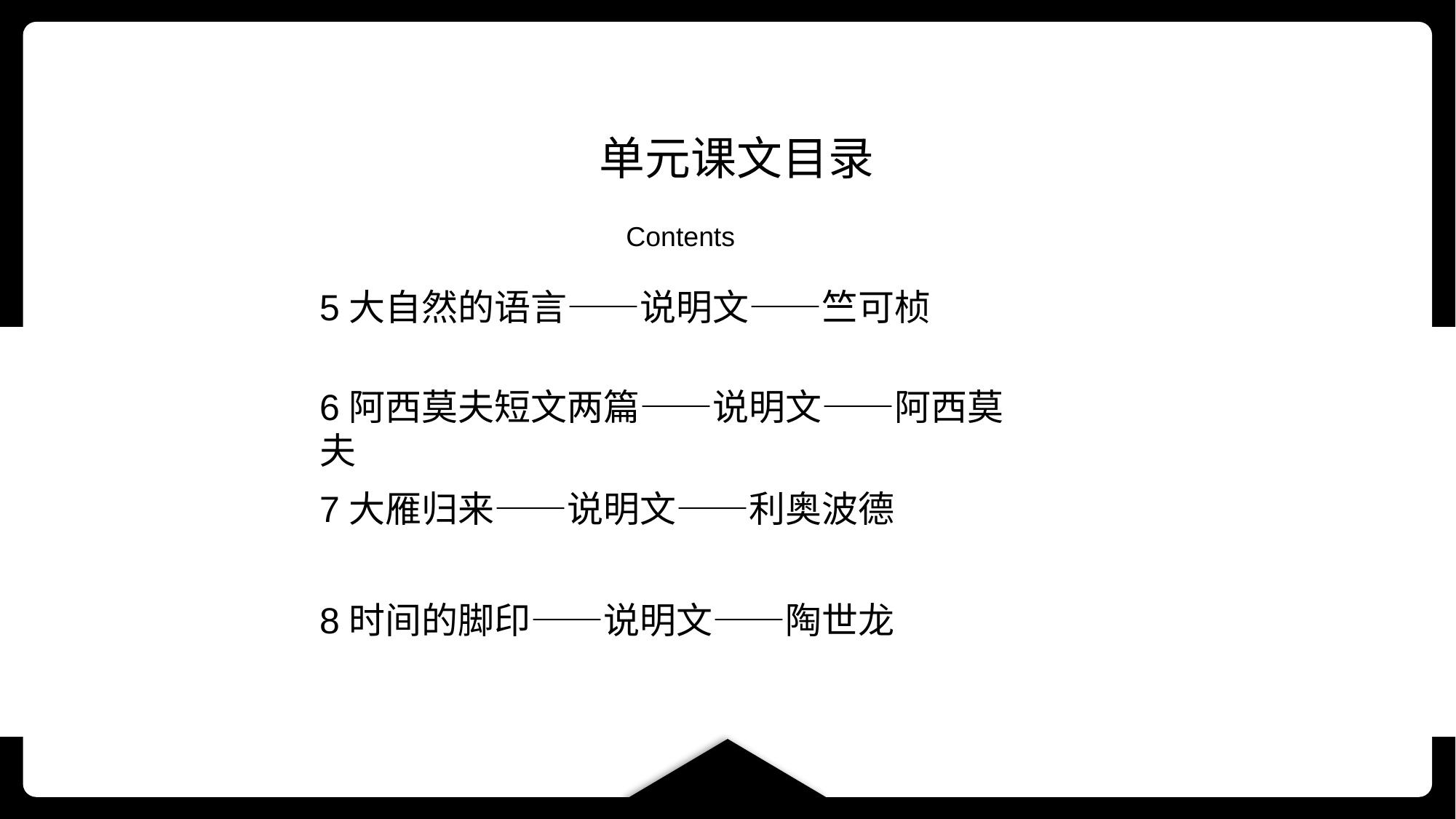

单元课文目录
Contents
5大自然的语言——说明文——竺可桢
6阿西莫夫短文两篇——说明文——阿西莫夫
7大雁归来——说明文——利奥波德
8时间的脚印——说明文——陶世龙